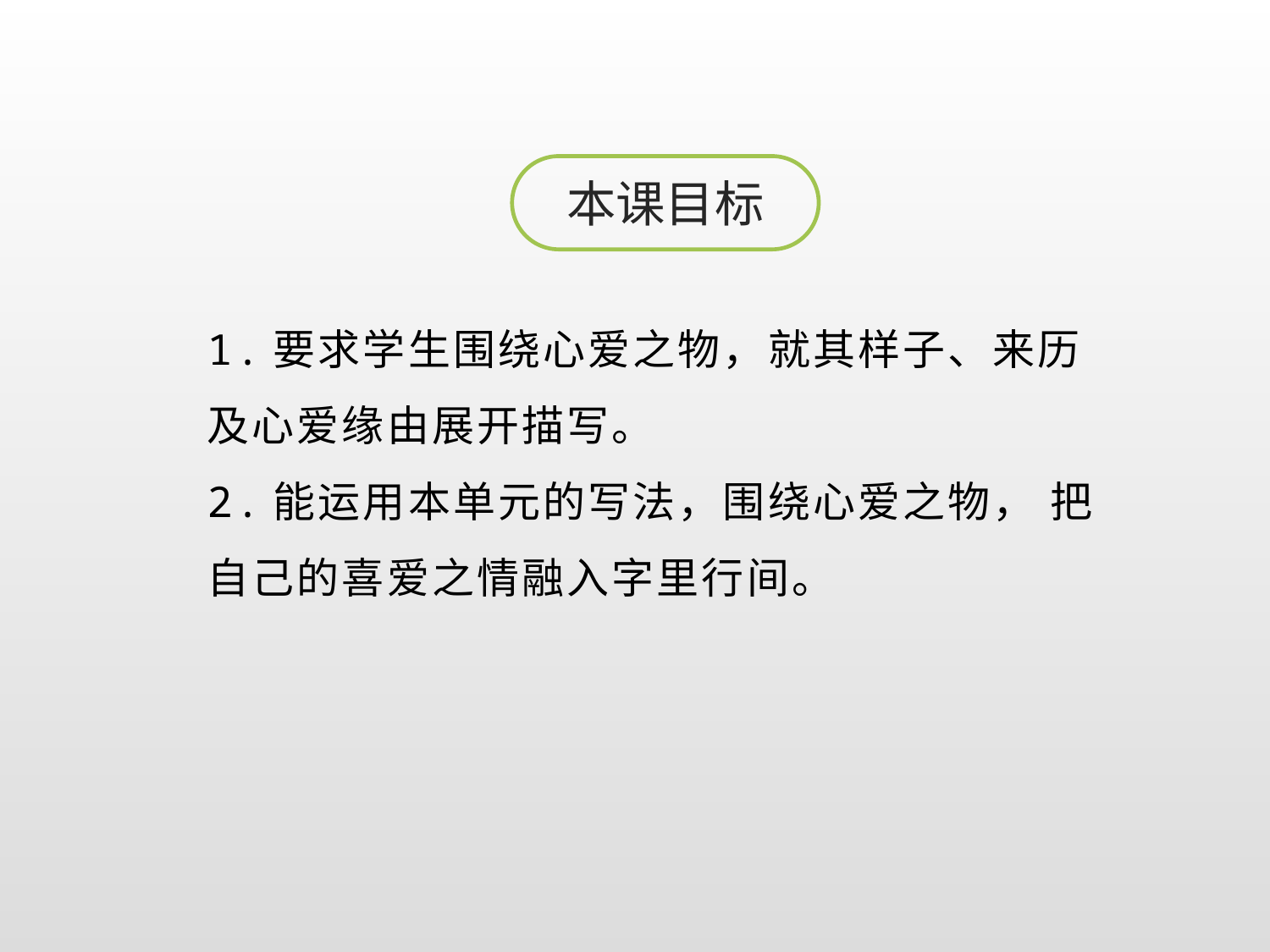

本课目标
1.要求学生围绕心爱之物，就其样子、来历及心爱缘由展开描写。
2.能运用本单元的写法，围绕心爱之物， 把自己的喜爱之情融入字里行间。